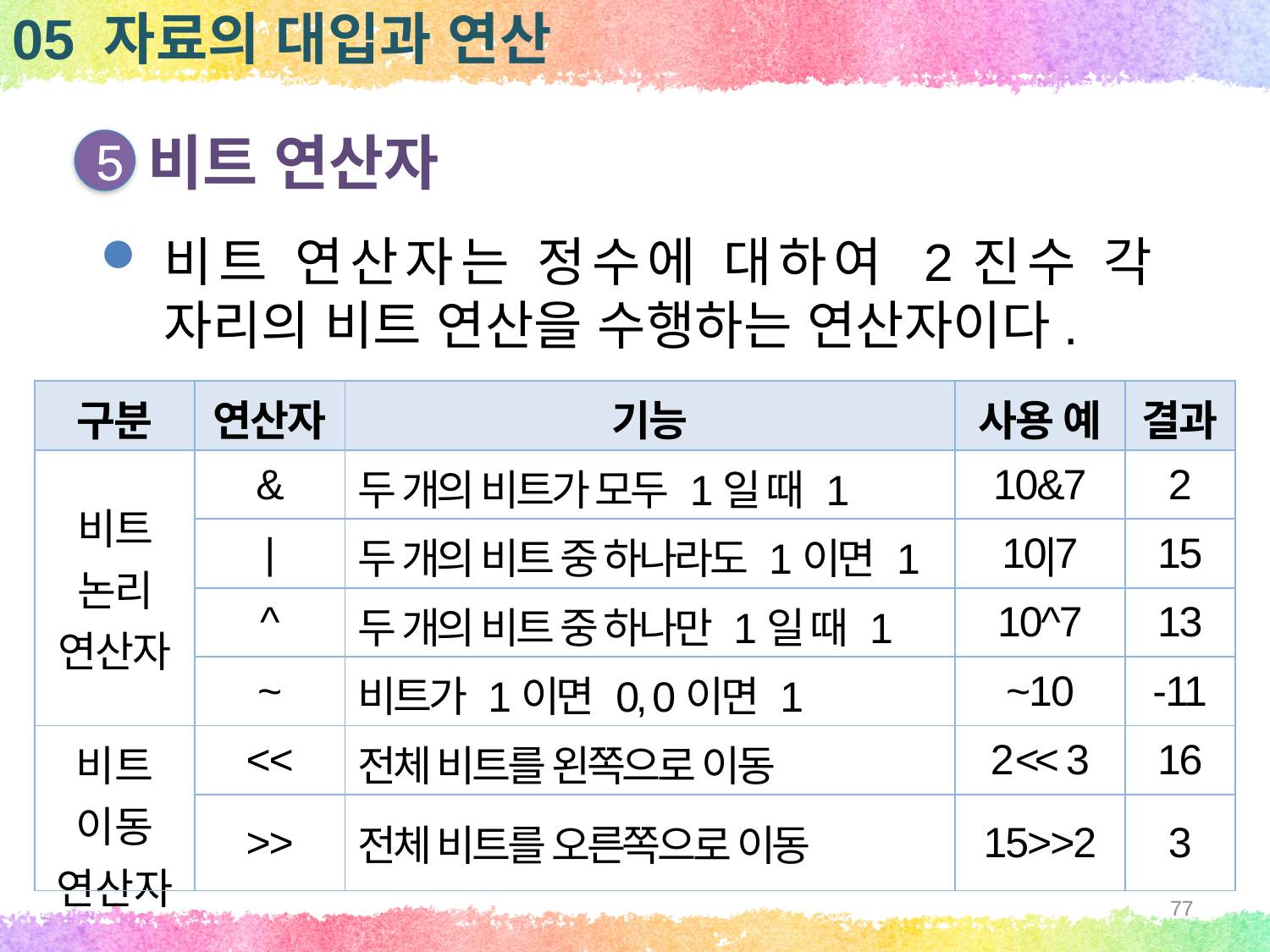

05 자료의 대입과 연산
비트 연산자
5
비트 연산자는 정수에 대하여 2진수 각 자리의 비트 연산을 수행하는 연산자이다.
| 구분 | 연산자 | 기능 | 사용 예 | 결과 |
| --- | --- | --- | --- | --- |
| 비트 논리 연산자 | & | 두 개의 비트가 모두 1일 때 1 | 10&7 | 2 |
|  | | | 두 개의 비트 중 하나라도 1이면 1 | 10|7 | 15 |
|  | ^ | 두 개의 비트 중 하나만 1일 때 1 | 10^7 | 13 |
|  | ~ | 비트가 1이면 0, 0이면 1 | ~10 | -11 |
| 비트 이동 연산자 | << | 전체 비트를 왼쪽으로 이동 | 2 << 3 | 16 |
|  | >> | 전체 비트를 오른쪽으로 이동 | 15>>2 | 3 |
77